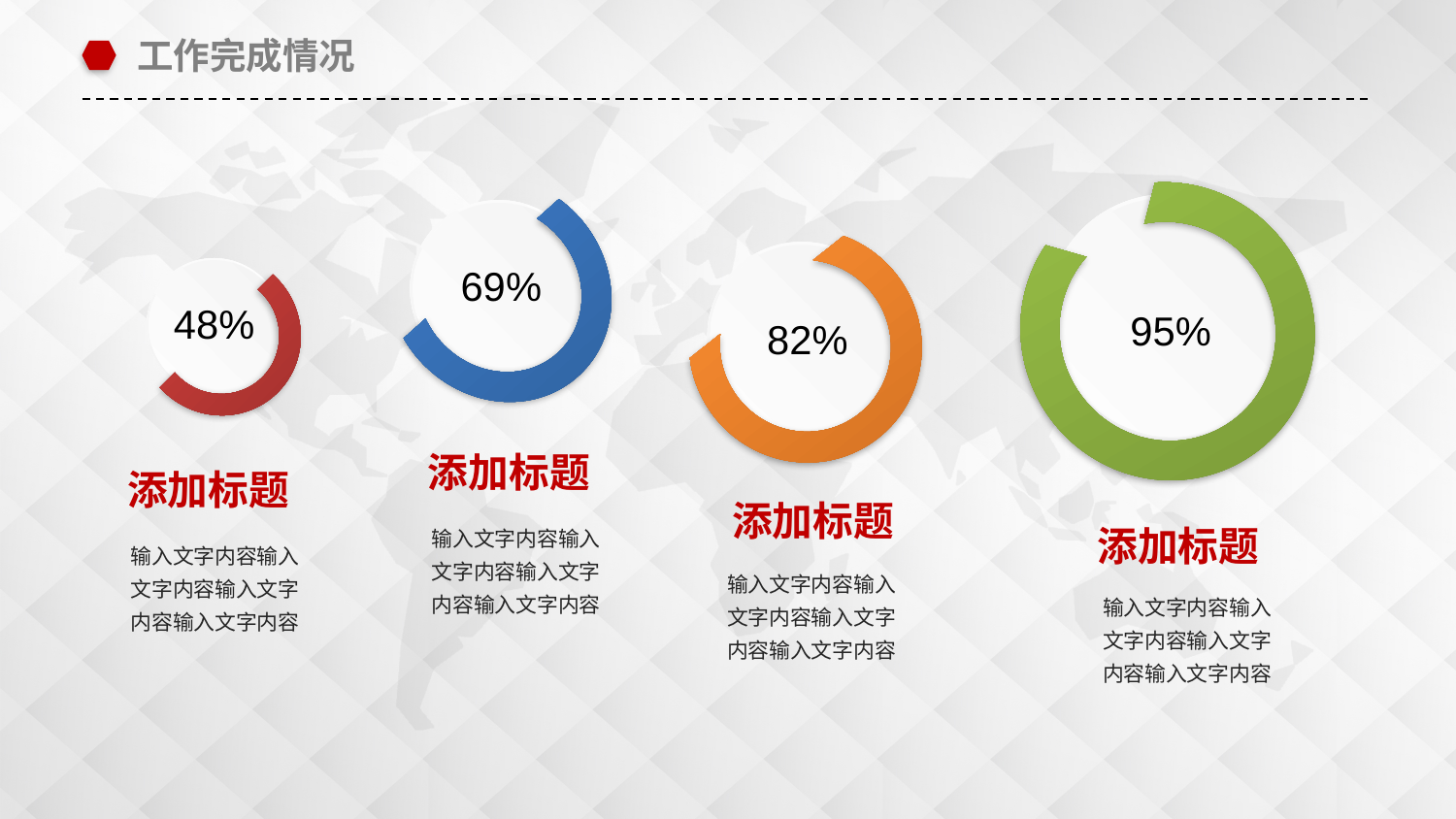

工作完成情况

69%

48%
95%
82%
添加标题
添加标题
添加标题
输入文字内容输入
文字内容输入文字
内容输入文字内容
添加标题
输入文字内容输入
文字内容输入文字
内容输入文字内容
输入文字内容输入
文字内容输入文字
内容输入文字内容
输入文字内容输入
文字内容输入文字
内容输入文字内容